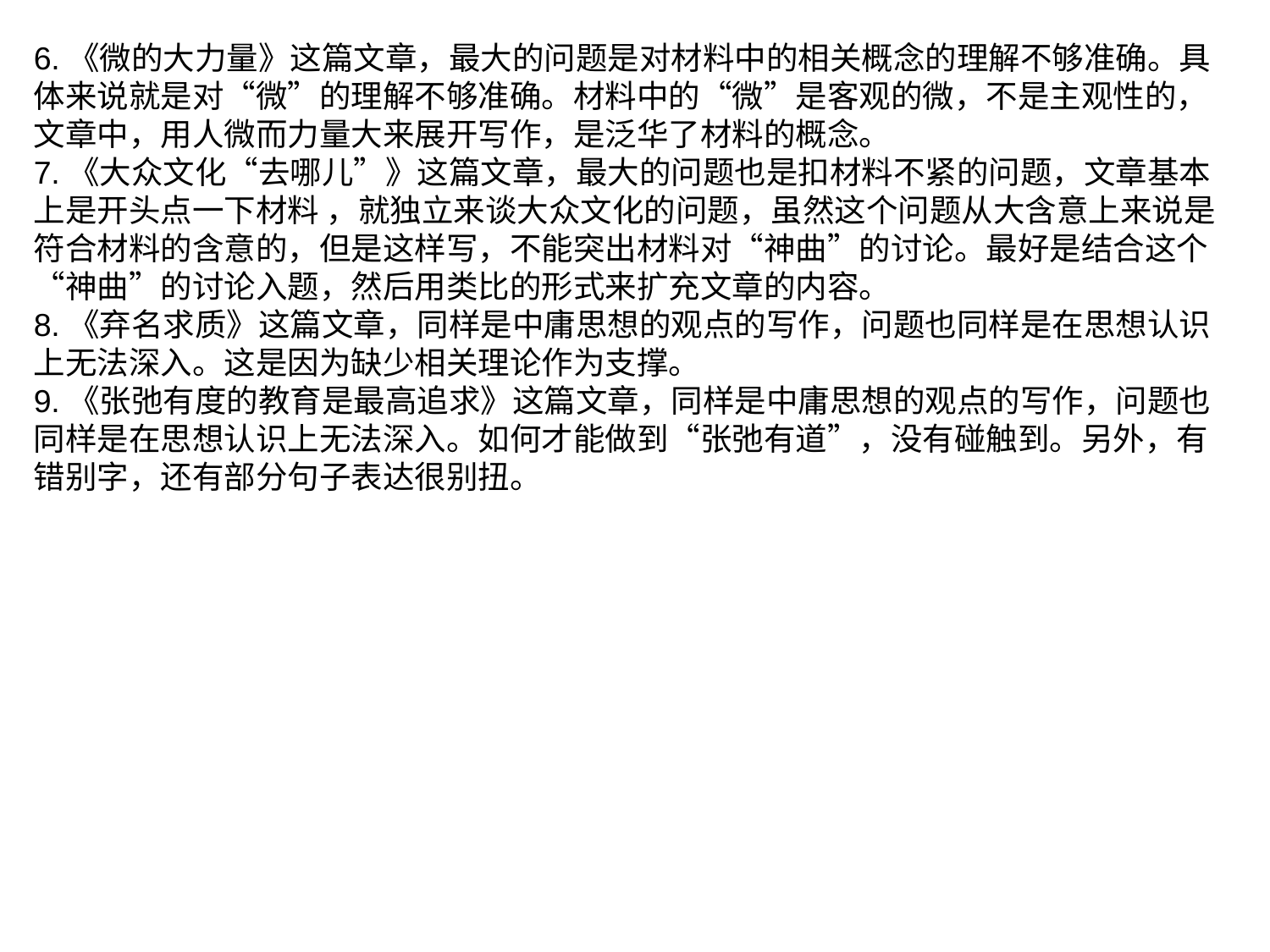

6.《微的大力量》这篇文章，最大的问题是对材料中的相关概念的理解不够准确。具体来说就是对“微”的理解不够准确。材料中的“微”是客观的微，不是主观性的，文章中，用人微而力量大来展开写作，是泛华了材料的概念。
7.《大众文化“去哪儿”》这篇文章，最大的问题也是扣材料不紧的问题，文章基本上是开头点一下材料 ，就独立来谈大众文化的问题，虽然这个问题从大含意上来说是符合材料的含意的，但是这样写，不能突出材料对“神曲”的讨论。最好是结合这个“神曲”的讨论入题，然后用类比的形式来扩充文章的内容。
8.《弃名求质》这篇文章，同样是中庸思想的观点的写作，问题也同样是在思想认识上无法深入。这是因为缺少相关理论作为支撑。
9.《张弛有度的教育是最高追求》这篇文章，同样是中庸思想的观点的写作，问题也同样是在思想认识上无法深入。如何才能做到“张弛有道”，没有碰触到。另外，有错别字，还有部分句子表达很别扭。